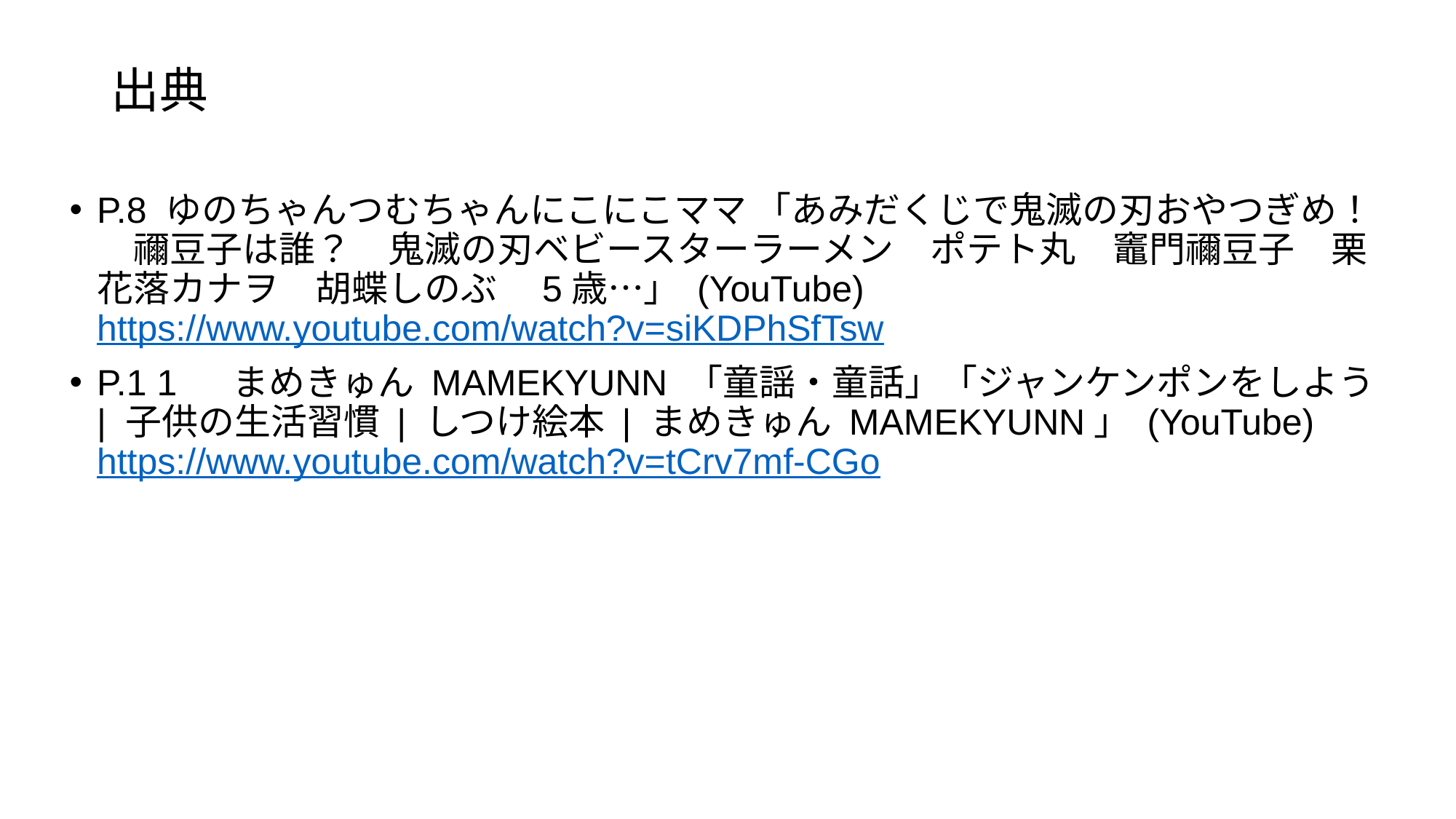

# 出典
P.8 ゆのちゃんつむちゃんにこにこママ 「あみだくじで鬼滅の刃おやつぎめ！　禰豆子は誰？　鬼滅の刃ベビースターラーメン　ポテト丸　竈門禰豆子　栗花落カナヲ　胡蝶しのぶ　5歳…」 (YouTube)　https://www.youtube.com/watch?v=siKDPhSfTsw
P.1 1 　まめきゅん MAMEKYUNN 「童謡・童話」「ジャンケンポンをしよう | 子供の生活習慣 | しつけ絵本 | まめきゅん MAMEKYUNN」 (YouTube)　https://www.youtube.com/watch?v=tCrv7mf-CGo